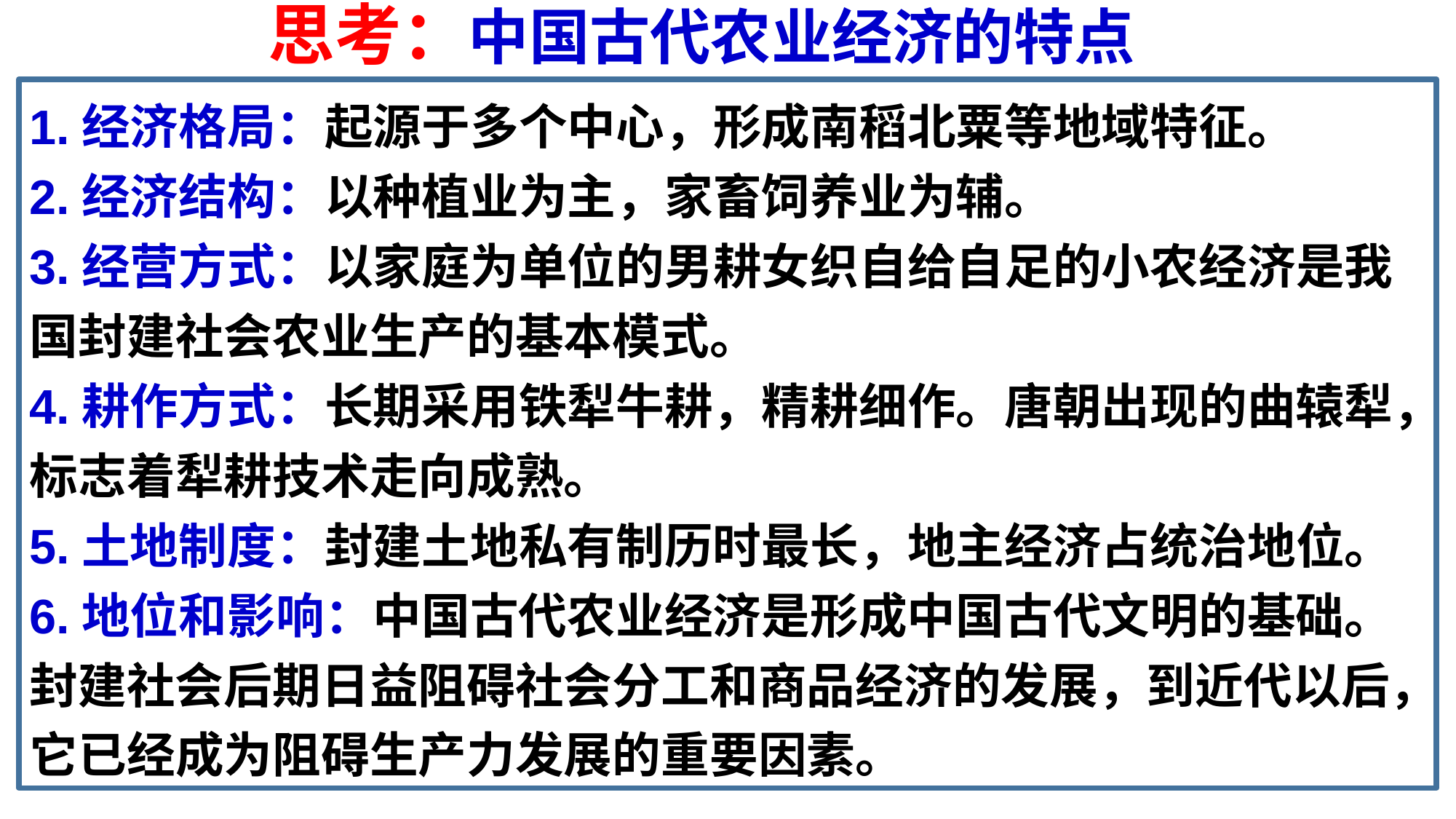

思考：中国古代农业经济的特点
1.经济格局：起源于多个中心，形成南稻北粟等地域特征。
2.经济结构：以种植业为主，家畜饲养业为辅。
3.经营方式：以家庭为单位的男耕女织自给自足的小农经济是我国封建社会农业生产的基本模式。
4.耕作方式：长期采用铁犁牛耕，精耕细作。唐朝出现的曲辕犁，标志着犁耕技术走向成熟。
5.土地制度：封建土地私有制历时最长，地主经济占统治地位。
6.地位和影响：中国古代农业经济是形成中国古代文明的基础。封建社会后期日益阻碍社会分工和商品经济的发展，到近代以后，它已经成为阻碍生产力发展的重要因素。